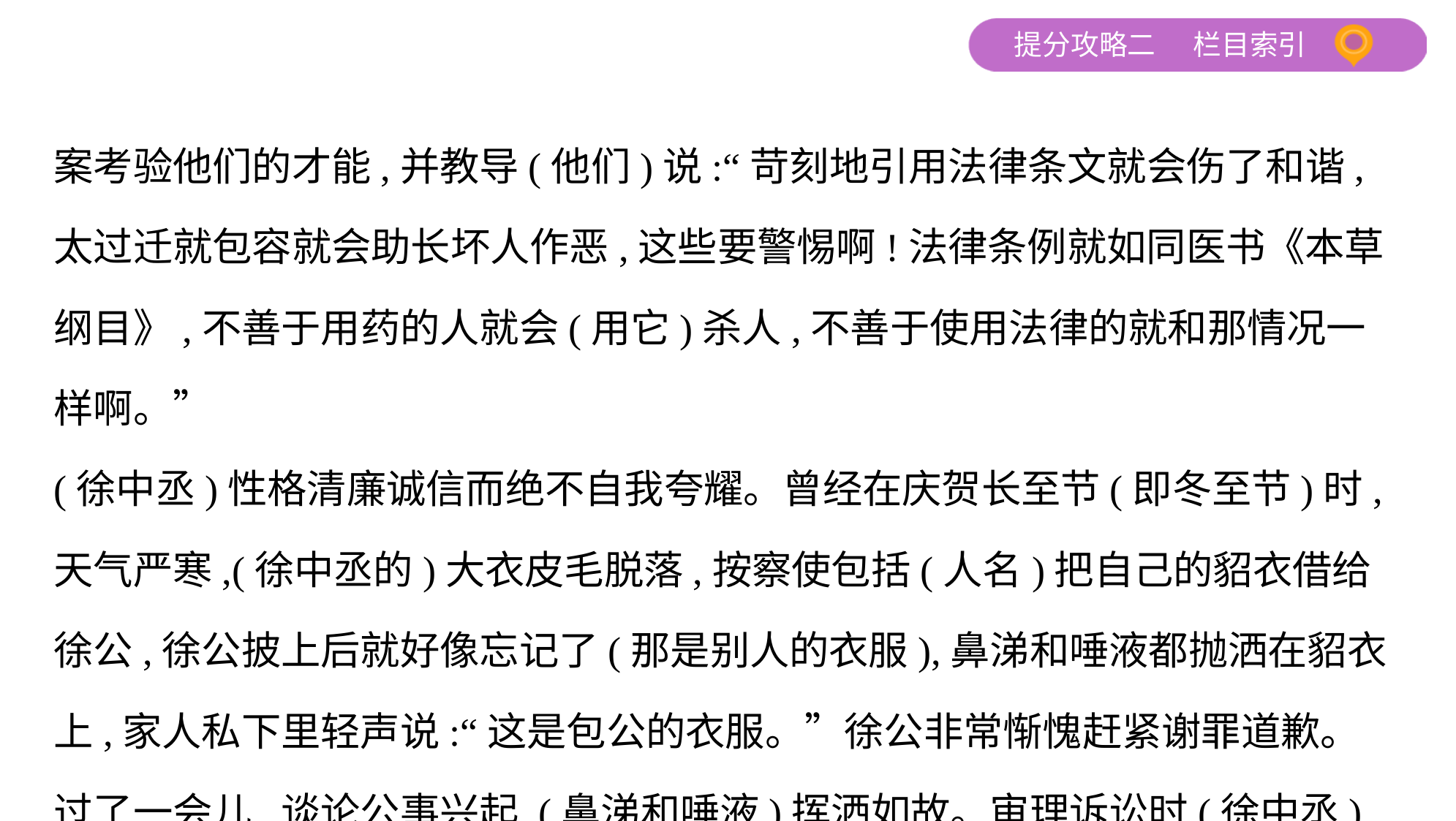

案考验他们的才能,并教导(他们)说:“苛刻地引用法律条文就会伤了和谐,太过迁就包容就会助长坏人作恶,这些要警惕啊!法律条例就如同医书《本草纲目》,不善于用药的人就会(用它)杀人,不善于使用法律的就和那情况一样啊。”
(徐中丞)性格清廉诚信而绝不自我夸耀。曾经在庆贺长至节(即冬至节)时,天气严寒,(徐中丞的)大衣皮毛脱落,按察使包括(人名)把自己的貂衣借给徐公,徐公披上后就好像忘记了(那是别人的衣服),鼻涕和唾液都抛洒在貂衣上,家人私下里轻声说:“这是包公的衣服。”徐公非常惭愧赶紧谢罪道歉。过了一会儿,谈论公事兴起,(鼻涕和唾液)挥洒如故。审理诉讼时(徐中丞)饿了,家人就给了他